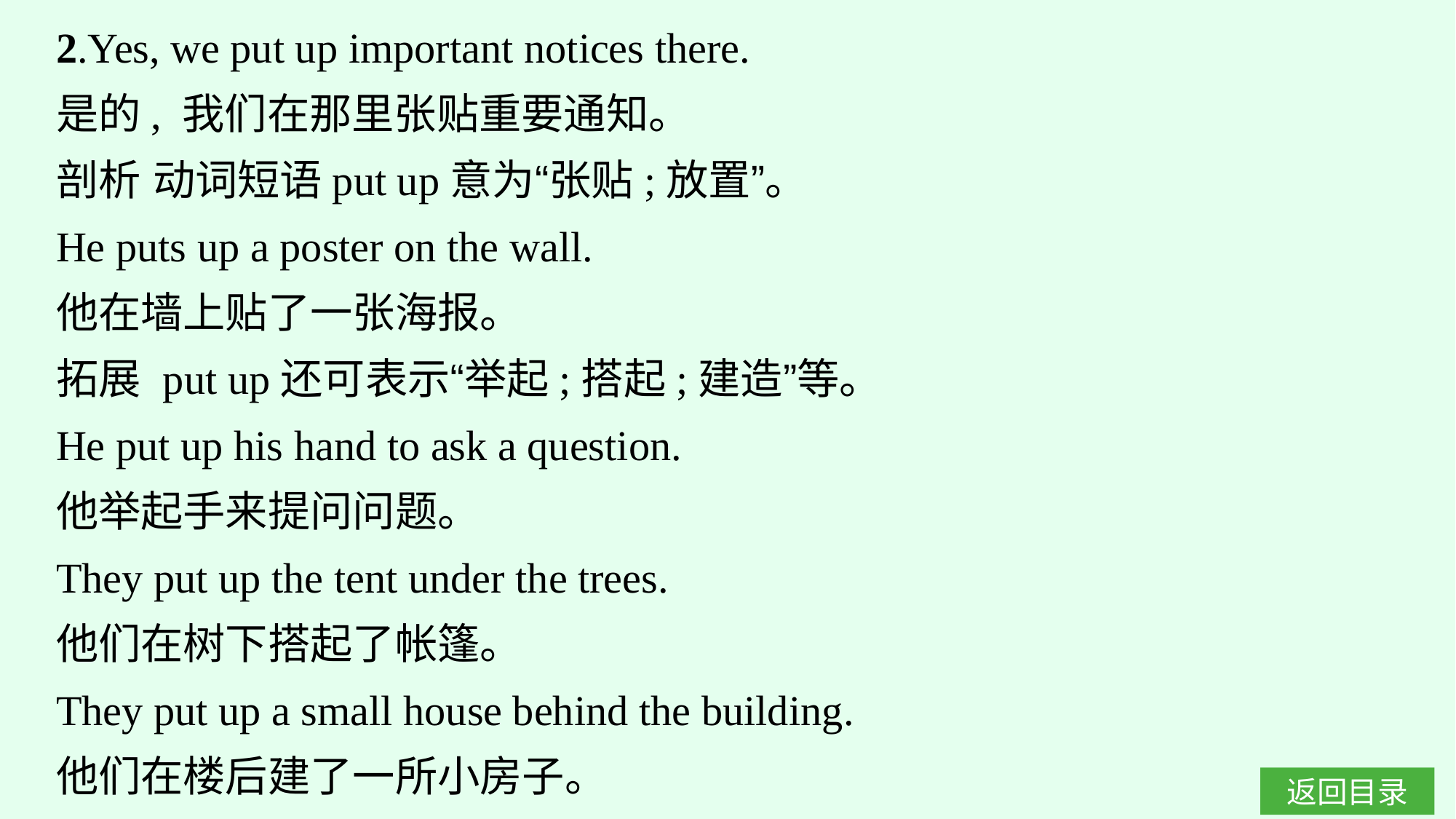

2.Yes, we put up important notices there.
是的, 我们在那里张贴重要通知。
剖析 动词短语put up意为“张贴;放置”。
He puts up a poster on the wall.
他在墙上贴了一张海报。
拓展 put up还可表示“举起;搭起;建造”等。
He put up his hand to ask a question.
他举起手来提问问题。
They put up the tent under the trees.
他们在树下搭起了帐篷。
They put up a small house behind the building.
他们在楼后建了一所小房子。